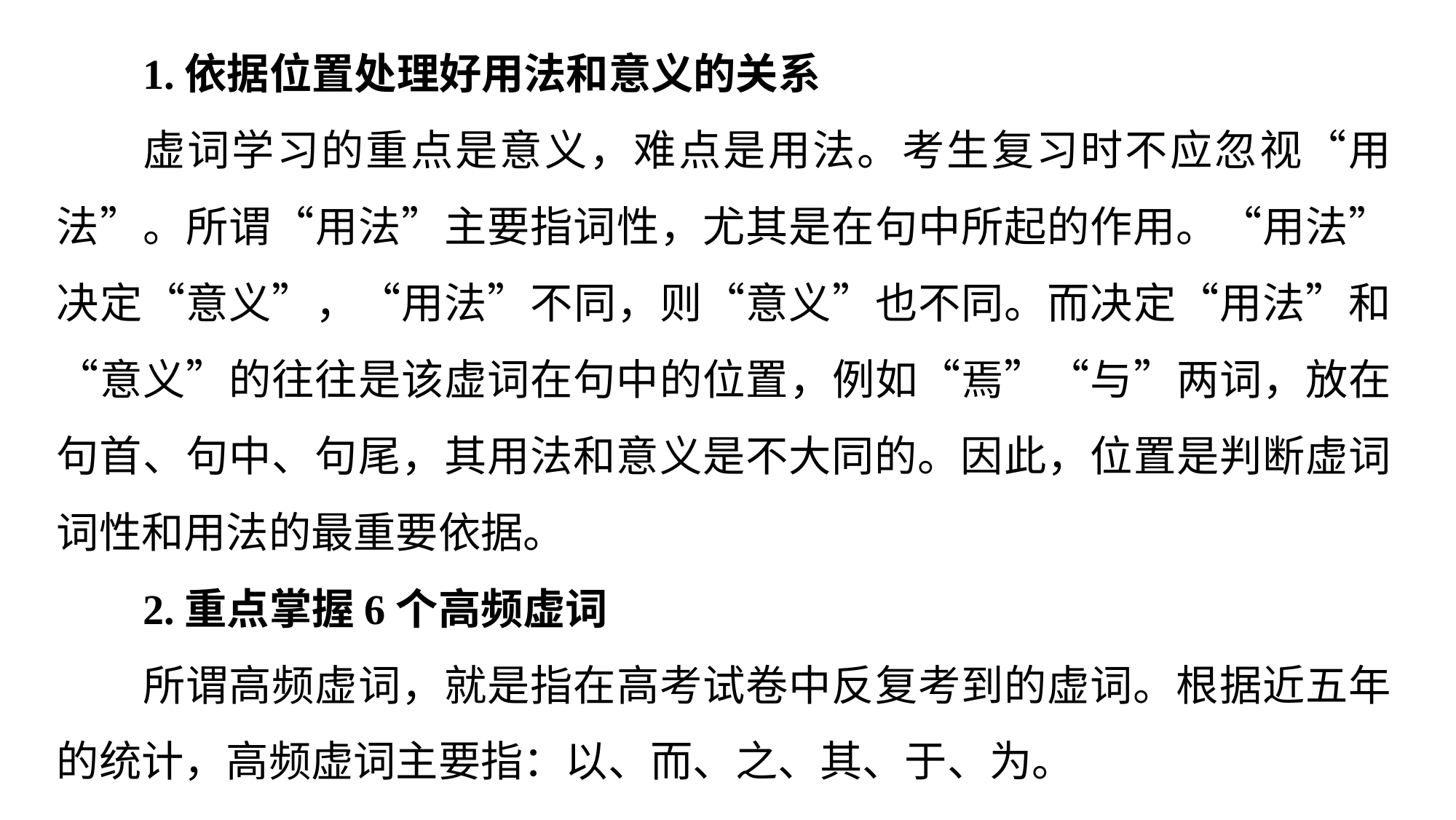

1.依据位置处理好用法和意义的关系
虚词学习的重点是意义，难点是用法。考生复习时不应忽视“用法”。所谓“用法”主要指词性，尤其是在句中所起的作用。“用法”决定“意义”，“用法”不同，则“意义”也不同。而决定“用法”和“意义”的往往是该虚词在句中的位置，例如“焉”“与”两词，放在句首、句中、句尾，其用法和意义是不大同的。因此，位置是判断虚词词性和用法的最重要依据。
2.重点掌握6个高频虚词
所谓高频虚词，就是指在高考试卷中反复考到的虚词。根据近五年的统计，高频虚词主要指：以、而、之、其、于、为。